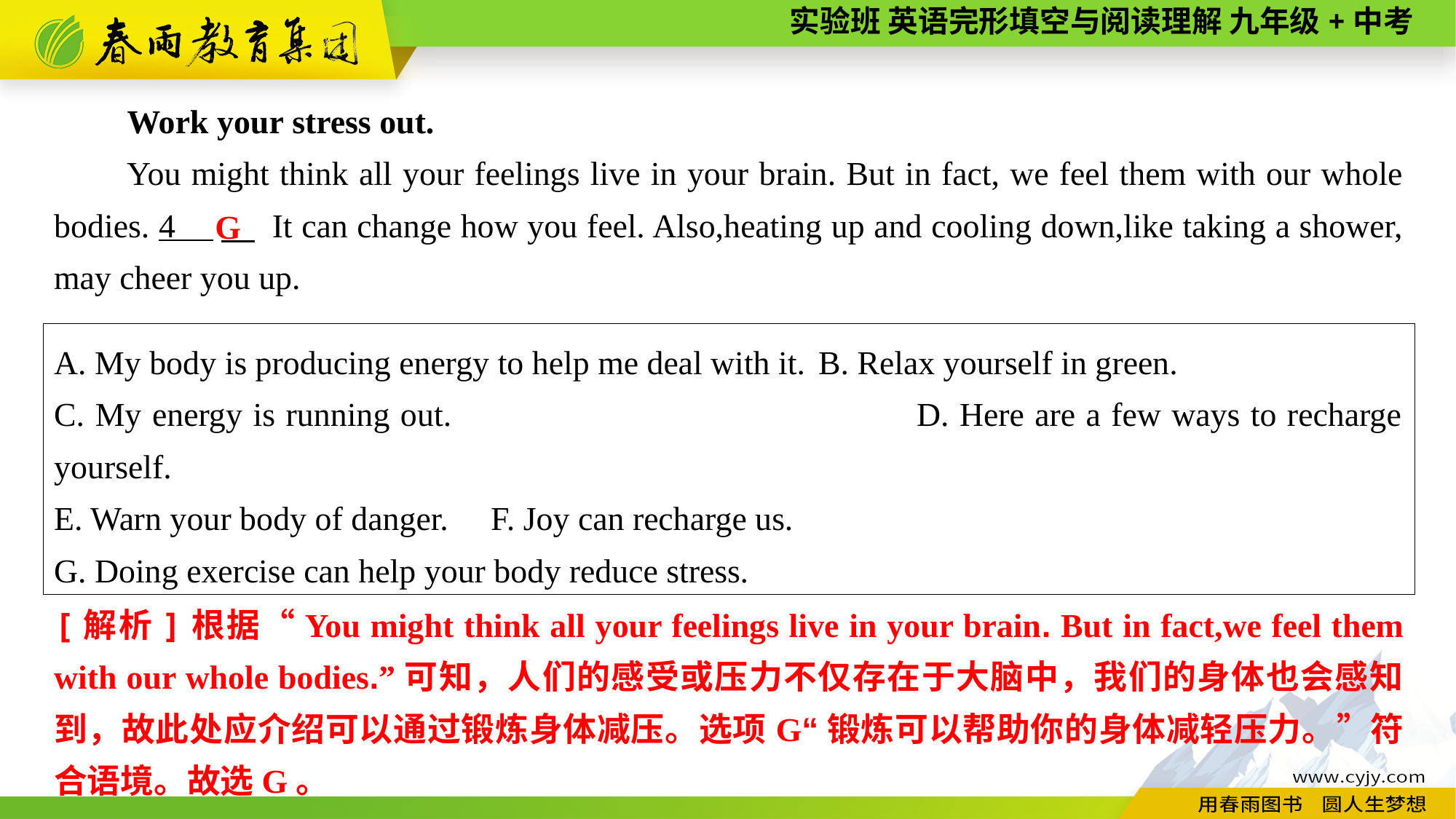

Work your stress out.
You might think all your feelings live in your brain. But in fact, we feel them with our whole bodies. 4    　 It can change how you feel. Also,heating up and cooling down,like taking a shower, may cheer you up.
G
A. My body is producing energy to help me deal with it.	B. Relax yourself in green.
C. My energy is running out.                                            D. Here are a few ways to recharge yourself.
E. Warn your body of danger.	F. Joy can recharge us.
G. Doing exercise can help your body reduce stress.
[解析]根据“You might think all your feelings live in your brain. But in fact,we feel them with our whole bodies.”可知，人们的感受或压力不仅存在于大脑中，我们的身体也会感知到，故此处应介绍可以通过锻炼身体减压。选项G“锻炼可以帮助你的身体减轻压力。”符合语境。故选G。